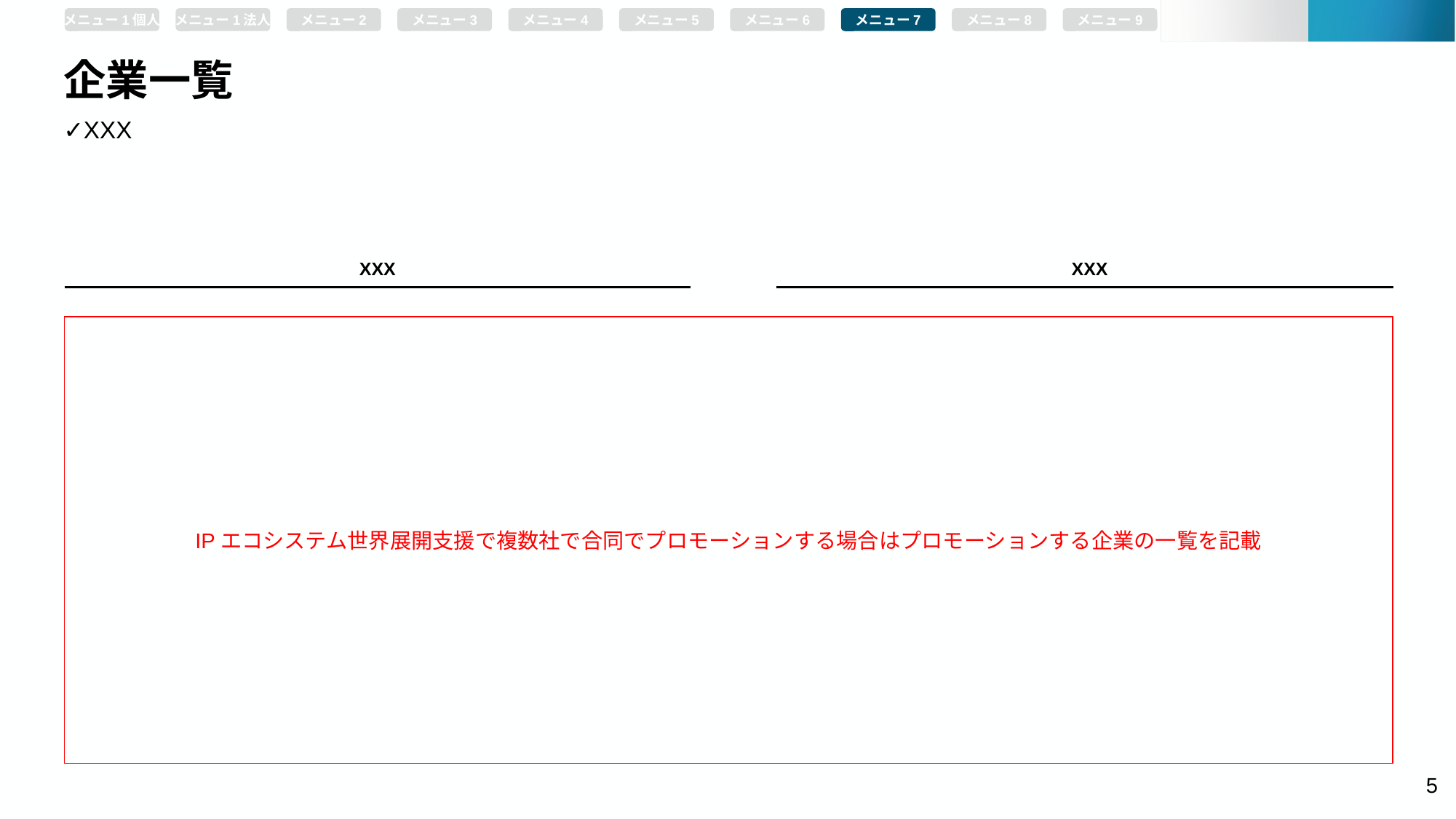

メニュー1個人
メニュー1法人
メニュー2
メニュー3
メニュー4
メニュー5
メニュー6
メニュー7
メニュー8
メニュー9
# 企業一覧
✓XXX
XXX
XXX
IPエコシステム世界展開支援で複数社で合同でプロモーションする場合はプロモーションする企業の一覧を記載
5